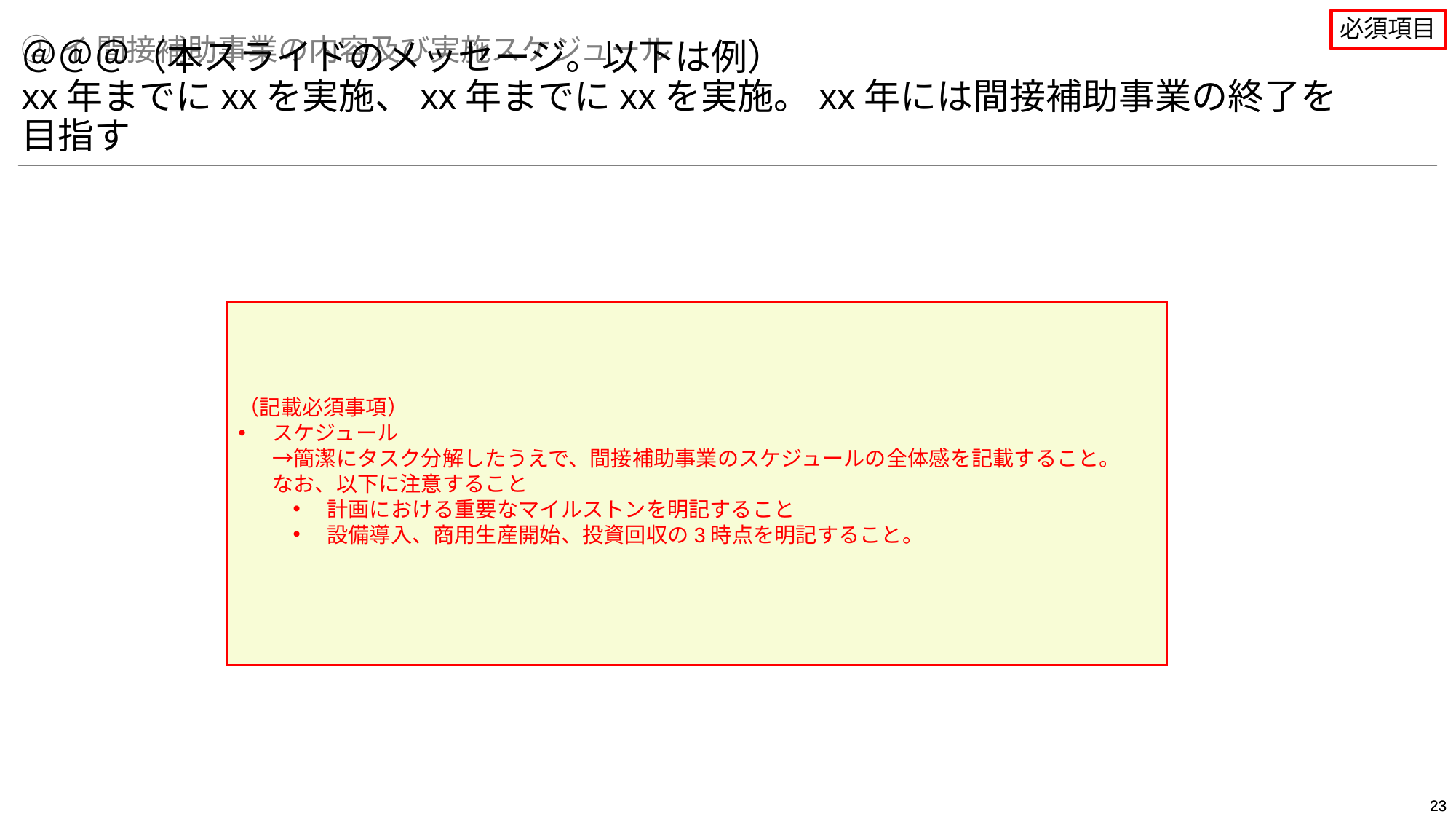

必須項目
②イ 間接補助事業の内容及び実施スケジュール
＠＠＠（本スライドのメッセージ。以下は例）
xx年までにxxを実施、xx年までにxxを実施。xx年には間接補助事業の終了を目指す
（記載必須事項）
スケジュール
→簡潔にタスク分解したうえで、間接補助事業のスケジュールの全体感を記載すること。
なお、以下に注意すること
計画における重要なマイルストンを明記すること
設備導入、商用生産開始、投資回収の3時点を明記すること。